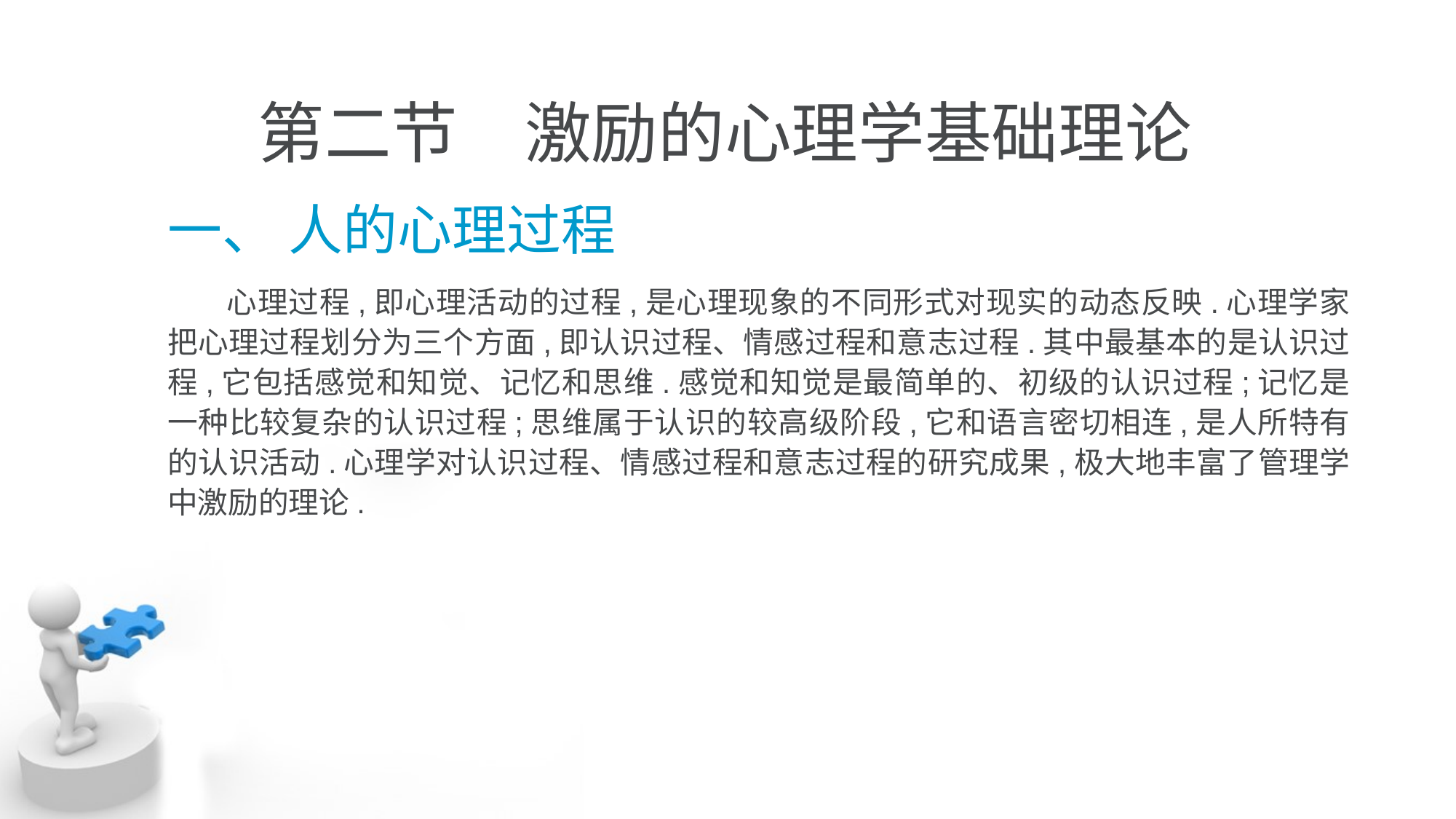

# 第二节　激励的心理学基础理论
一、 人的心理过程
       心理过程,即心理活动的过程,是心理现象的不同形式对现实的动态反映.心理学家 把心理过程划分为三个方面,即认识过程、情感过程和意志过程.其中最基本的是认识过 程,它包括感觉和知觉、记忆和思维.感觉和知觉是最简单的、初级的认识过程;记忆是 一种比较复杂的认识过程;思维属于认识的较高级阶段,它和语言密切相连,是人所特有 的认识活动.心理学对认识过程、情感过程和意志过程的研究成果,极大地丰富了管理学 中激励的理论.